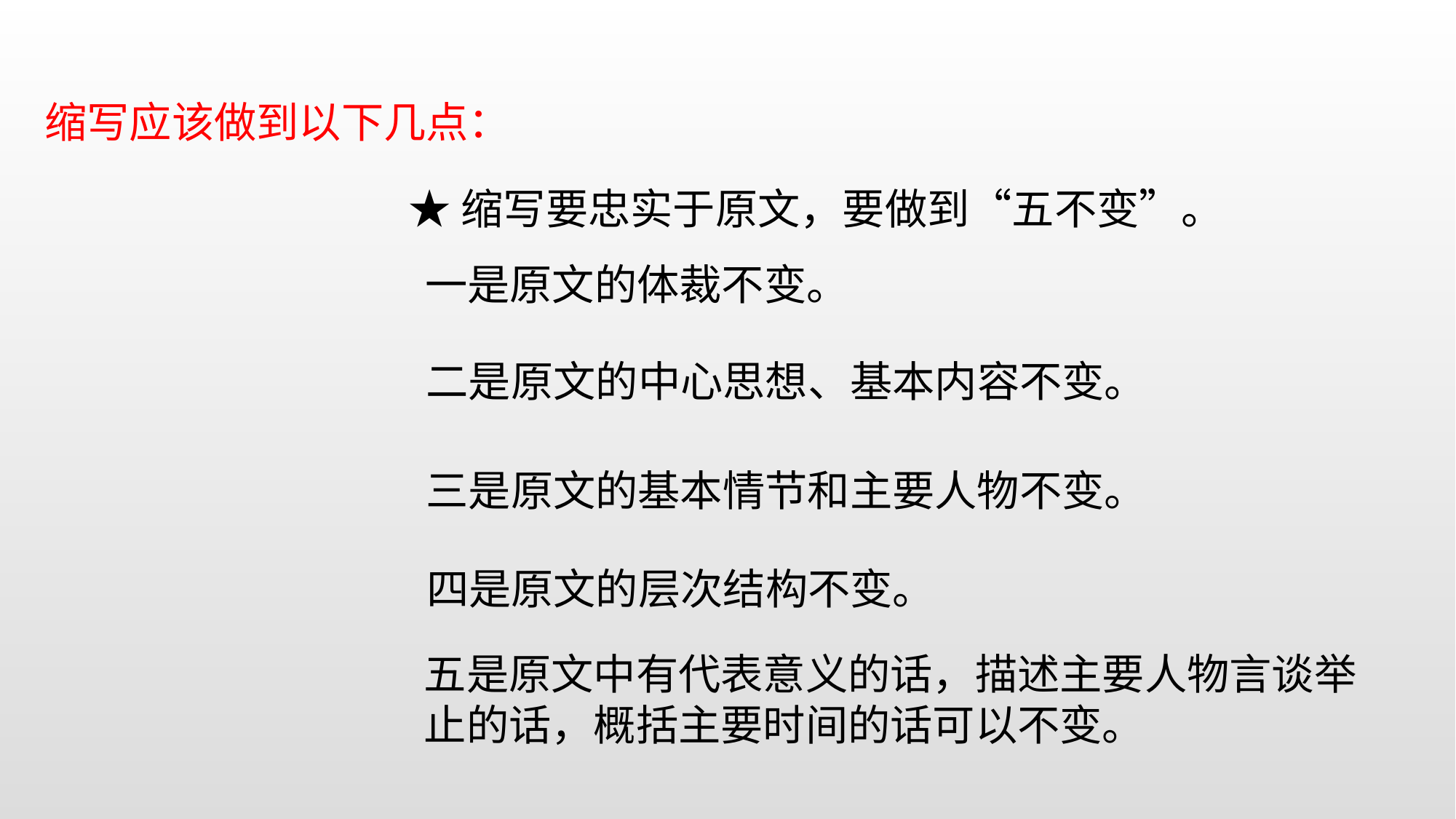

缩写应该做到以下几点：
★缩写要忠实于原文，要做到“五不变”。
一是原文的体裁不变。
二是原文的中心思想、基本内容不变。
三是原文的基本情节和主要人物不变。
四是原文的层次结构不变。
五是原文中有代表意义的话，描述主要人物言谈举止的话，概括主要时间的话可以不变。